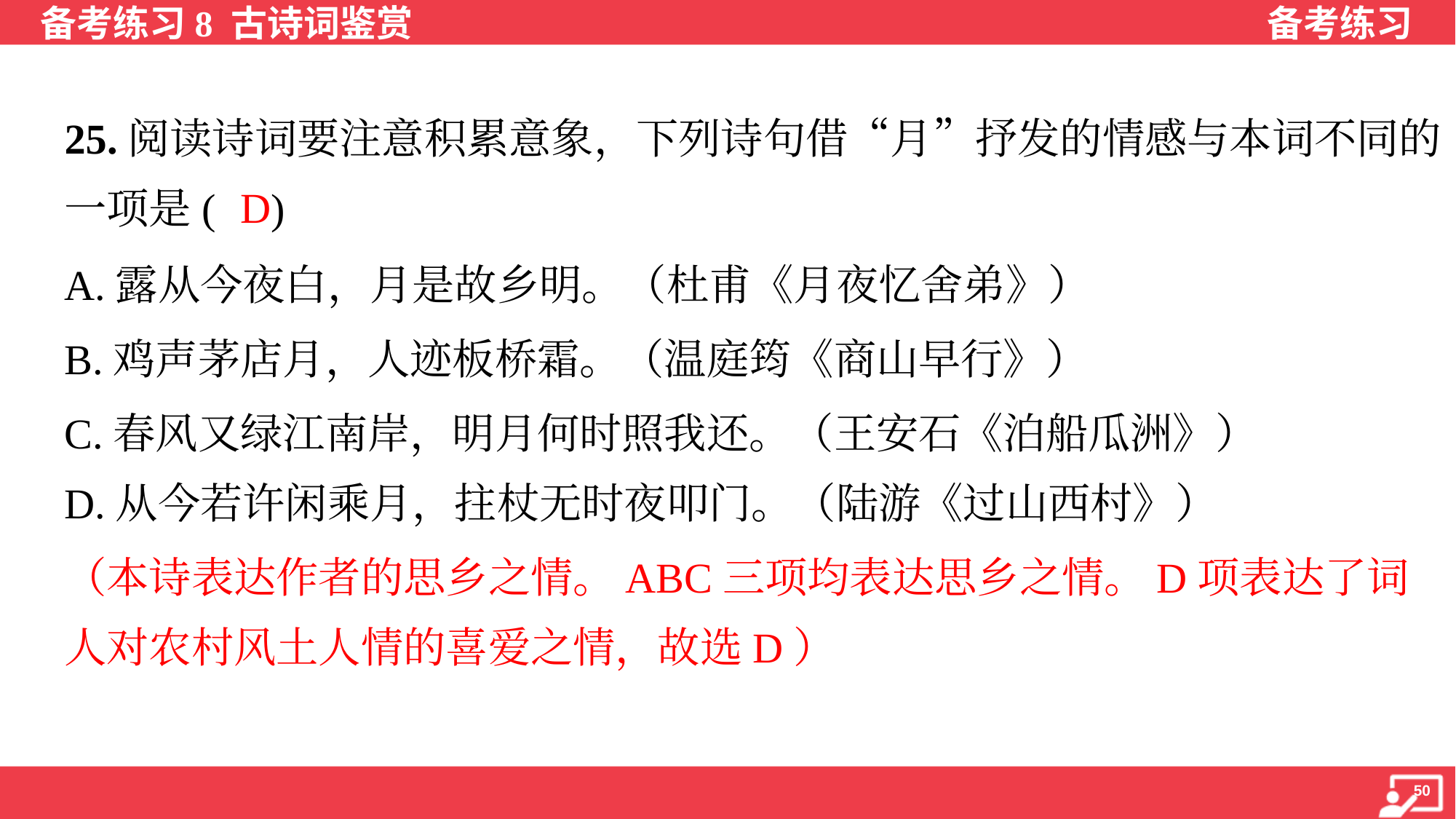

25.阅读诗词要注意积累意象，下列诗句借“月”抒发的情感与本词不同的
一项是(     )
D
A.露从今夜白，月是故乡明。（杜甫《月夜忆舍弟》）
B.鸡声茅店月，人迹板桥霜。（温庭筠《商山早行》）
C.春风又绿江南岸，明月何时照我还。（王安石《泊船瓜洲》）
D.从今若许闲乘月，拄杖无时夜叩门。（陆游《过山西村》）
（本诗表达作者的思乡之情。ABC三项均表达思乡之情。D项表达了词
人对农村风土人情的喜爱之情，故选D）